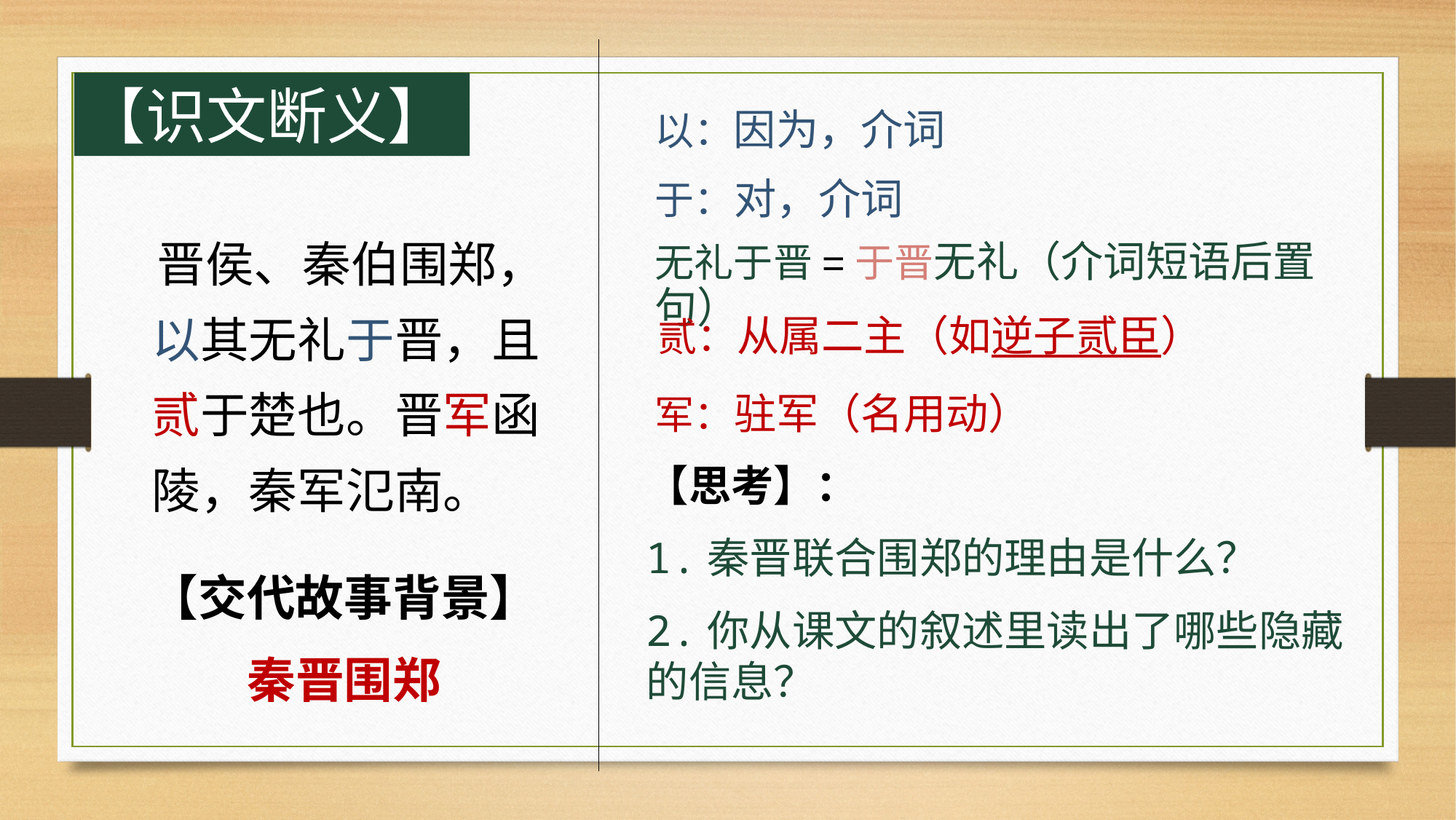

【识文断义】
以：因为，介词
于：对，介词
晋侯、秦伯围郑，以其无礼于晋，且贰于楚也。晋军函陵，秦军氾南。
无礼于晋=于晋无礼（介词短语后置句）
贰：从属二主（如逆子贰臣）
军：驻军（名用动）
【思考】：
1.秦晋联合围郑的理由是什么？
2.你从课文的叙述里读出了哪些隐藏的信息？
【交代故事背景】
秦晋围郑